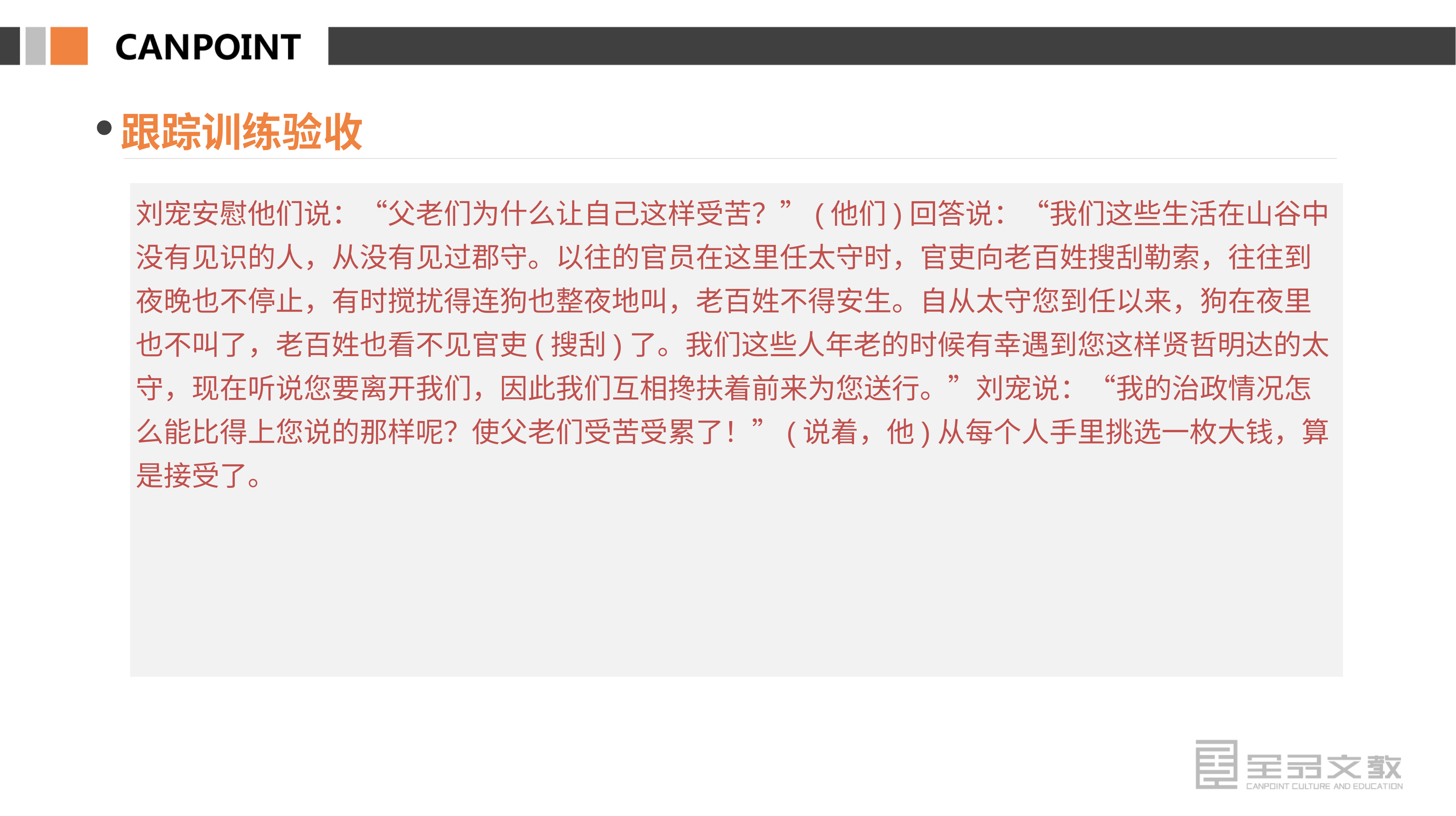

跟踪训练验收

刘宠安慰他们说：“父老们为什么让自己这样受苦？”(他们)回答说：“我们这些生活在山谷中没有见识的人，从没有见过郡守。以往的官员在这里任太守时，官吏向老百姓搜刮勒索，往往到夜晚也不停止，有时搅扰得连狗也整夜地叫，老百姓不得安生。自从太守您到任以来，狗在夜里也不叫了，老百姓也看不见官吏(搜刮)了。我们这些人年老的时候有幸遇到您这样贤哲明达的太守，现在听说您要离开我们，因此我们互相搀扶着前来为您送行。”刘宠说：“我的治政情况怎么能比得上您说的那样呢？使父老们受苦受累了！”(说着，他)从每个人手里挑选一枚大钱，算是接受了。